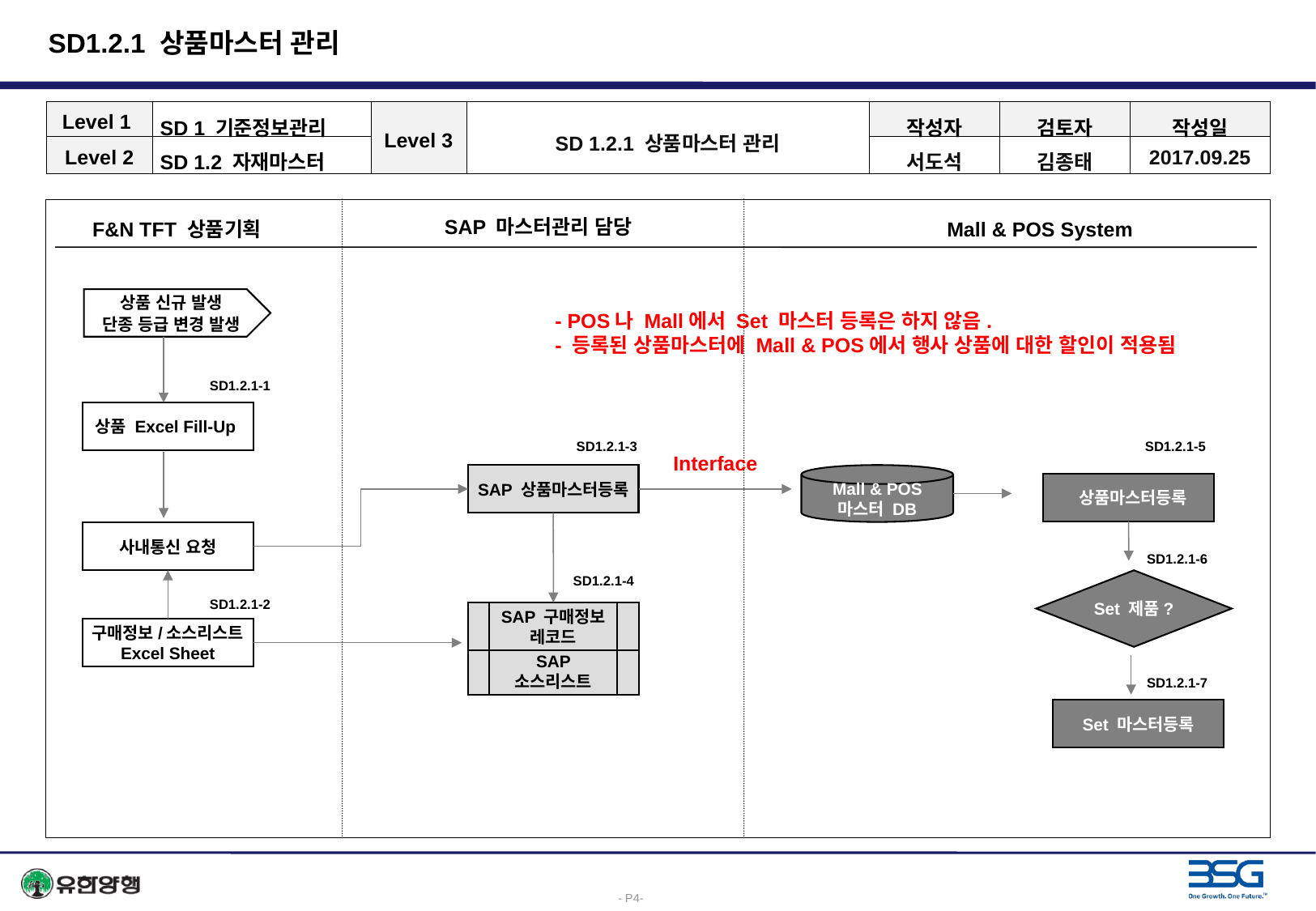

# SD1.2.1 상품마스터 관리
| Level 1 | SD 1 기준정보관리 | Level 3 | SD 1.2.1 상품마스터 관리 | 작성자 | 검토자 | 작성일 |
| --- | --- | --- | --- | --- | --- | --- |
| Level 2 | SD 1.2 자재마스터 |  |  | 서도석 | 김종태 | 2017.09.25 |

SAP 마스터관리 담당
F&N TFT 상품기획
Mall & POS System

상품 신규 발생
단종 등급 변경 발생
- POS나 Mall에서 Set 마스터 등록은 하지 않음.
- 등록된 상품마스터에 Mall & POS에서 행사 상품에 대한 할인이 적용됨
SD1.2.1-1
상품 Excel Fill-Up
SD1.2.1-3
SD1.2.1-5
Interface
SAP 상품마스터등록
Mall & POS
마스터 DB
 상품마스터등록
사내통신 요청
SD1.2.1-6
SD1.2.1-4
Set 제품?
SD1.2.1-2
SAP 구매정보
레코드
구매정보/소스리스트
Excel Sheet
SAP 소스리스트
SD1.2.1-7
Set 마스터등록